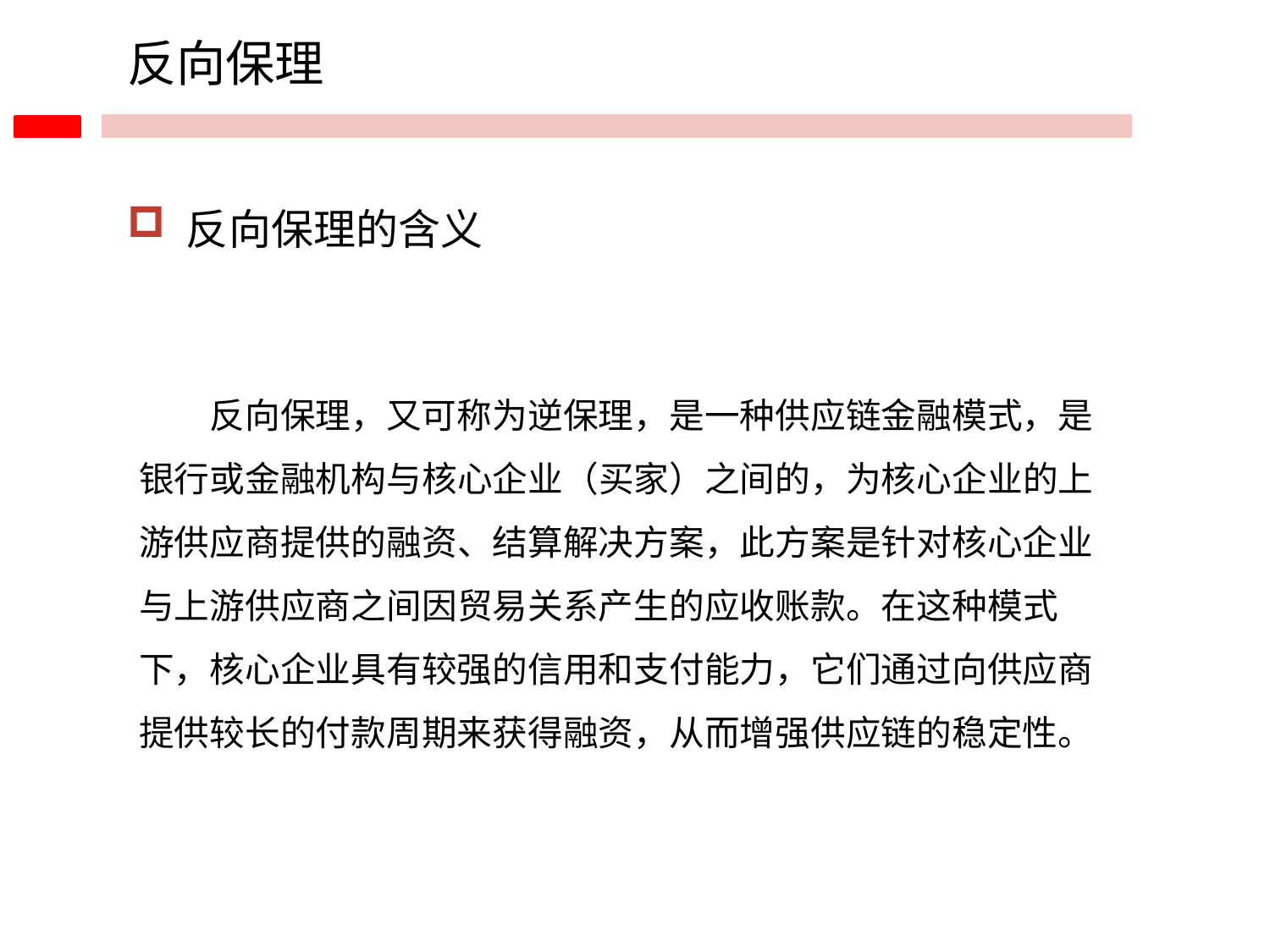

反向保理
 反向保理的含义
反向保理，又可称为逆保理，是一种供应链金融模式，是银行或金融机构与核心企业（买家）之间的，为核心企业的上游供应商提供的融资、结算解决方案，此方案是针对核心企业与上游供应商之间因贸易关系产生的应收账款。在这种模式下，核心企业具有较强的信用和支付能力，它们通过向供应商提供较长的付款周期来获得融资，从而增强供应链的稳定性。